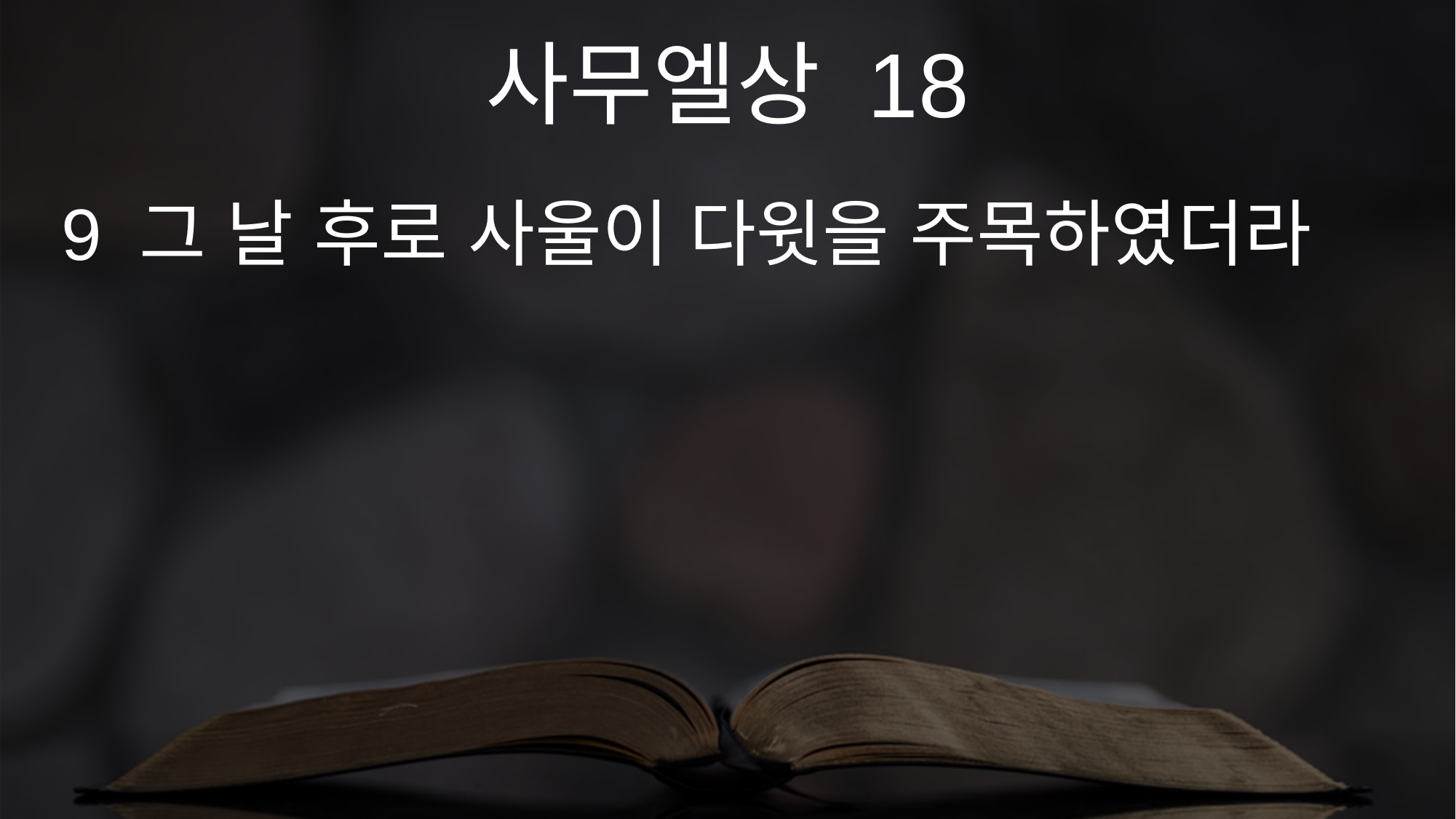

사무엘상 18
9 그 날 후로 사울이 다윗을 주목하였더라